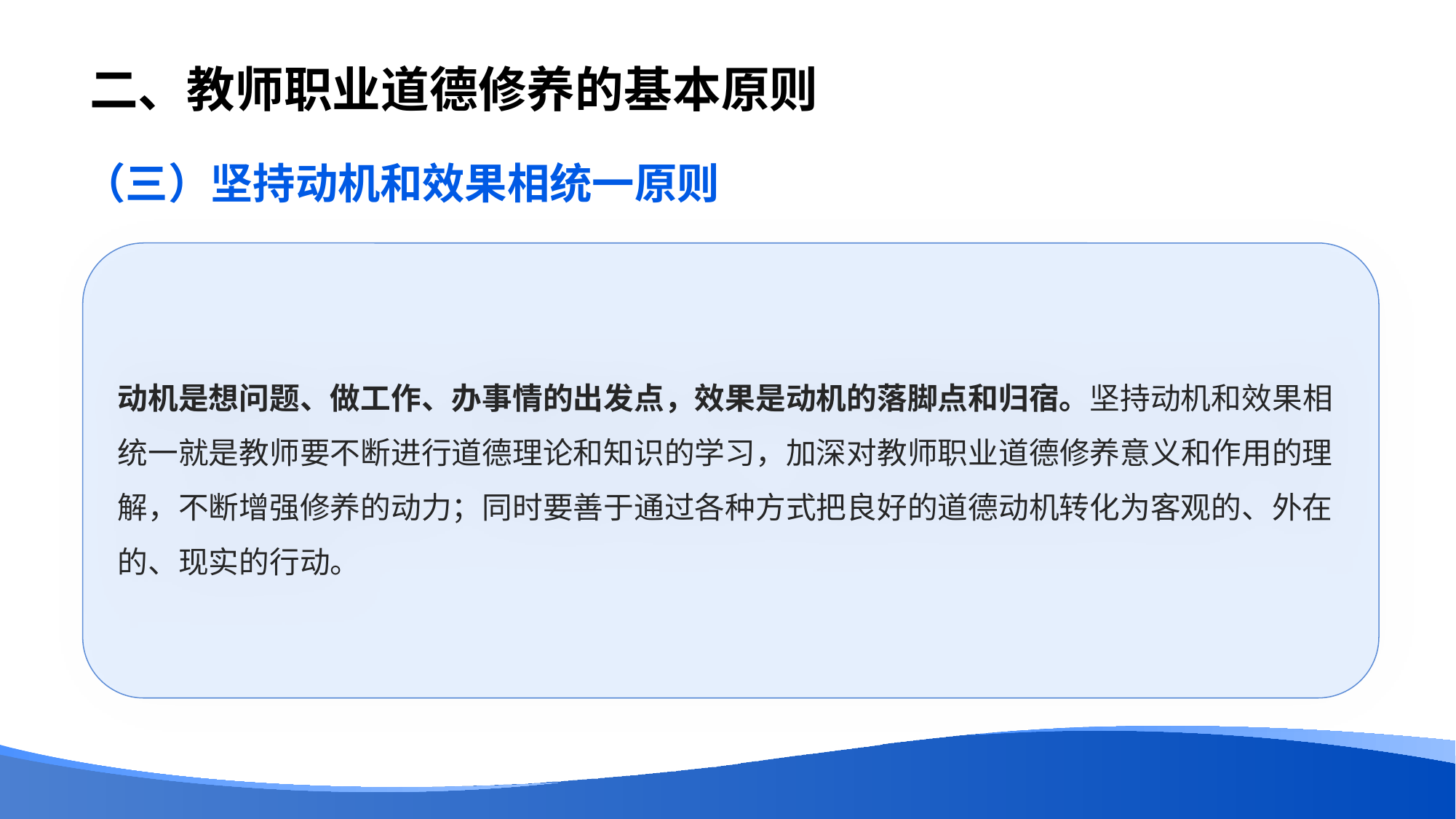

# 二、教师职业道德修养的基本原则
（三）坚持动机和效果相统一原则
动机是想问题、做工作、办事情的出发点，效果是动机的落脚点和归宿。坚持动机和效果相统一就是教师要不断进行道德理论和知识的学习，加深对教师职业道德修养意义和作用的理解，不断增强修养的动力；同时要善于通过各种方式把良好的道德动机转化为客观的、外在的、现实的行动。